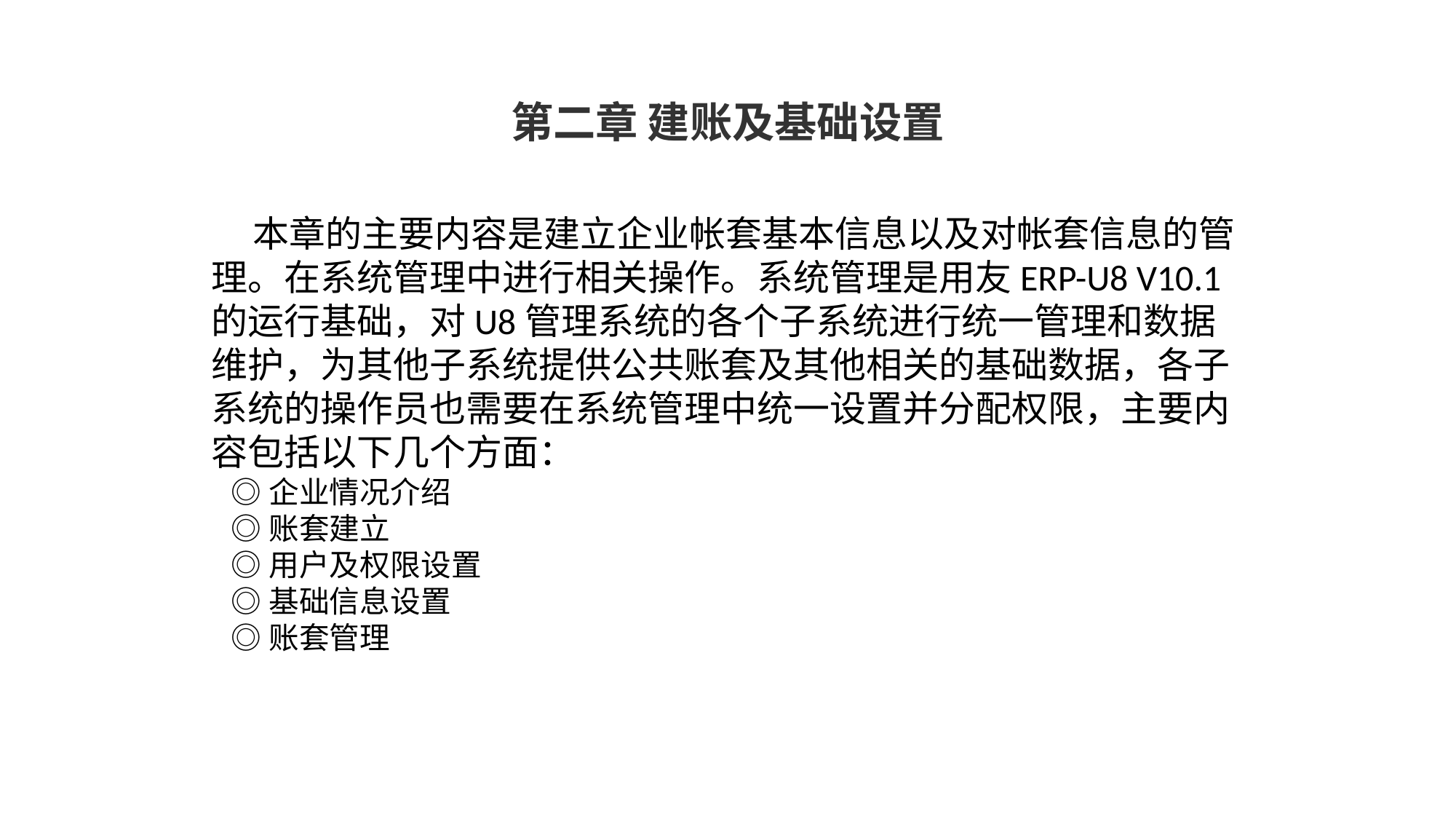

第二章 建账及基础设置
    本章的主要内容是建立企业帐套基本信息以及对帐套信息的管理。在系统管理中进行相关操作。系统管理是用友ERP-U8 V10.1的运行基础，对U8管理系统的各个子系统进行统一管理和数据维护，为其他子系统提供公共账套及其他相关的基础数据，各子系统的操作员也需要在系统管理中统一设置并分配权限，主要内容包括以下几个方面：
   ◎企业情况介绍
   ◎账套建立
   ◎用户及权限设置
   ◎基础信息设置
   ◎账套管理